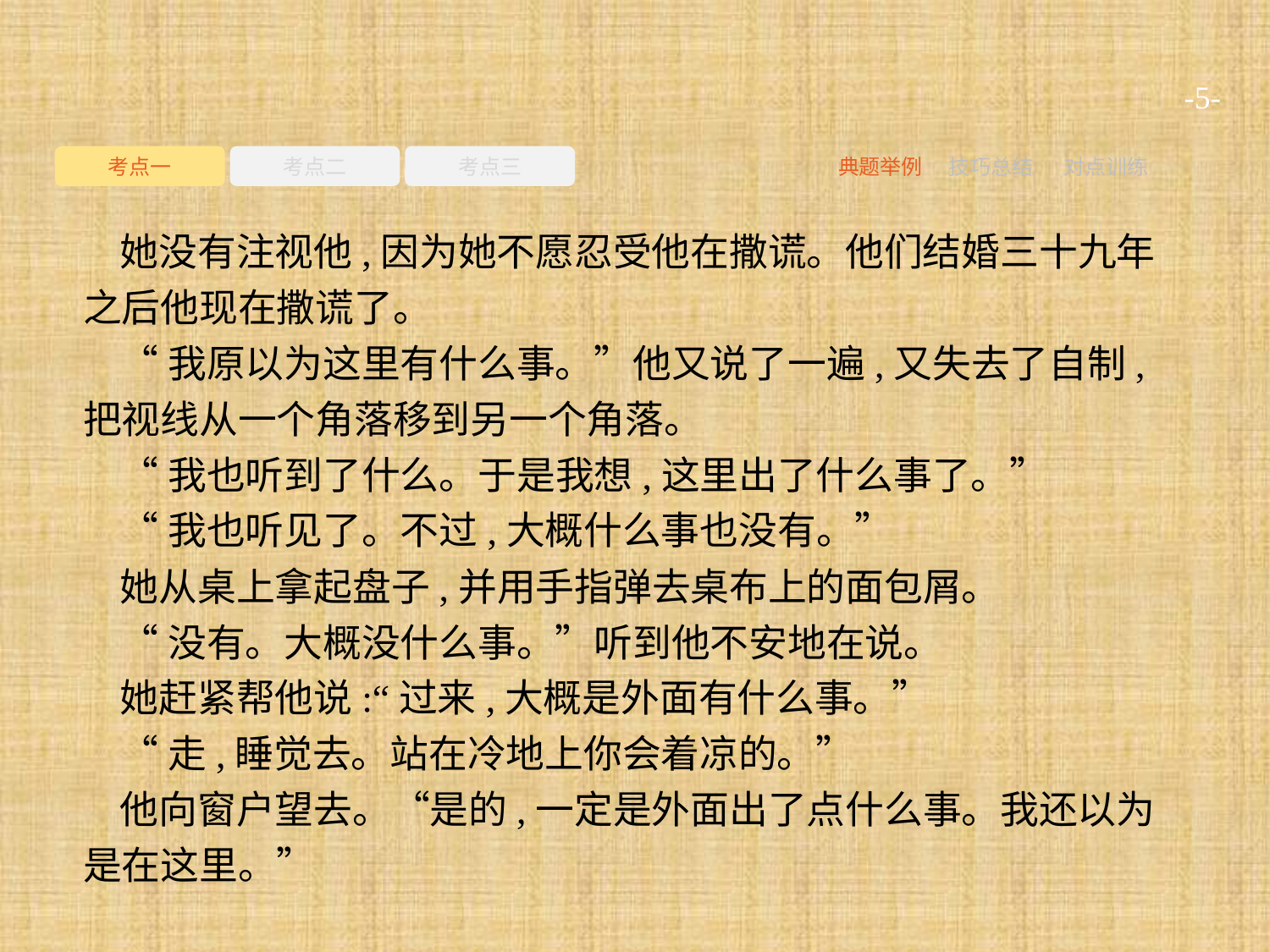

-5-
考点一
考点二
考点三
典题举例
技巧总结
对点训练
她没有注视他,因为她不愿忍受他在撒谎。他们结婚三十九年之后他现在撒谎了。
“我原以为这里有什么事。”他又说了一遍,又失去了自制,把视线从一个角落移到另一个角落。
“我也听到了什么。于是我想,这里出了什么事了。”
“我也听见了。不过,大概什么事也没有。”
她从桌上拿起盘子,并用手指弹去桌布上的面包屑。
“没有。大概没什么事。”听到他不安地在说。
她赶紧帮他说:“过来,大概是外面有什么事。”
“走,睡觉去。站在冷地上你会着凉的。”
他向窗户望去。“是的,一定是外面出了点什么事。我还以为是在这里。”